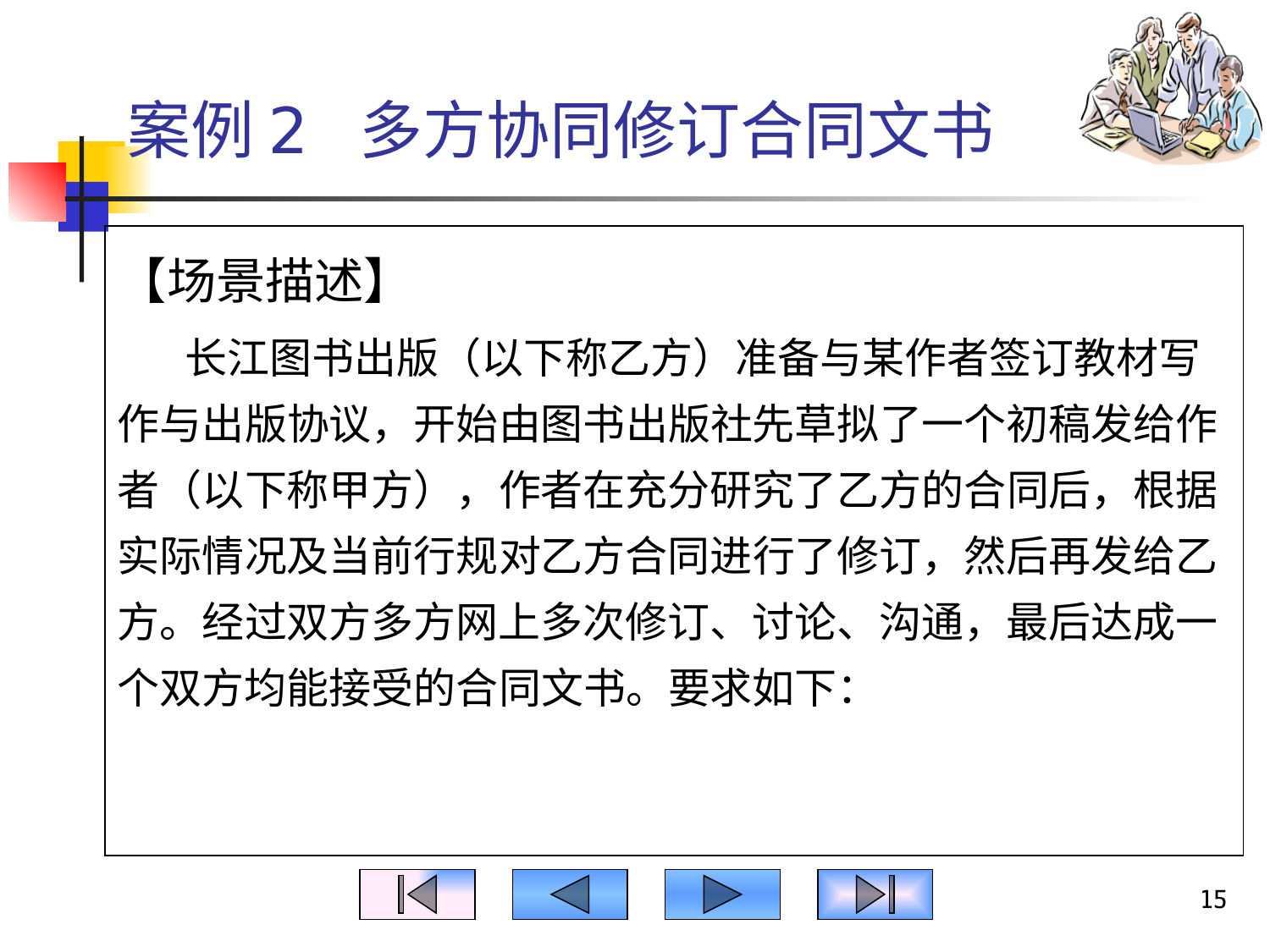

# 案例2  多方协同修订合同文书
【场景描述】
      长江图书出版（以下称乙方）准备与某作者签订教材写作与出版协议，开始由图书出版社先草拟了一个初稿发给作者（以下称甲方），作者在充分研究了乙方的合同后，根据实际情况及当前行规对乙方合同进行了修订，然后再发给乙方。经过双方多方网上多次修订、讨论、沟通，最后达成一个双方均能接受的合同文书。要求如下：
15